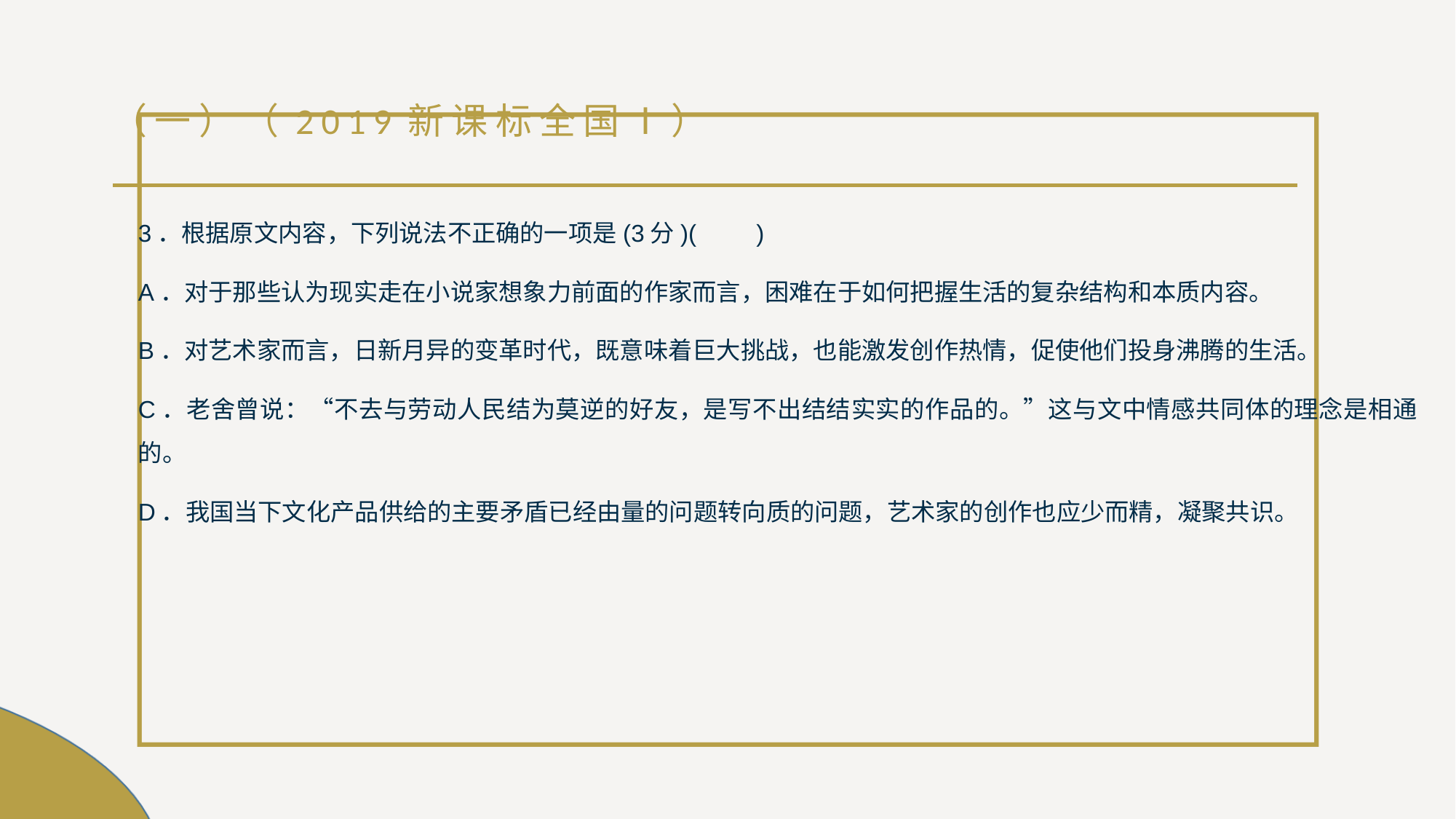

# （一）（2019新课标全国Ⅰ）
3．根据原文内容，下列说法不正确的一项是(3分)(　　)
A．对于那些认为现实走在小说家想象力前面的作家而言，困难在于如何把握生活的复杂结构和本质内容。
B．对艺术家而言，日新月异的变革时代，既意味着巨大挑战，也能激发创作热情，促使他们投身沸腾的生活。
C．老舍曾说：“不去与劳动人民结为莫逆的好友，是写不出结结实实的作品的。”这与文中情感共同体的理念是相通的。
D．我国当下文化产品供给的主要矛盾已经由量的问题转向质的问题，艺术家的创作也应少而精，凝聚共识。